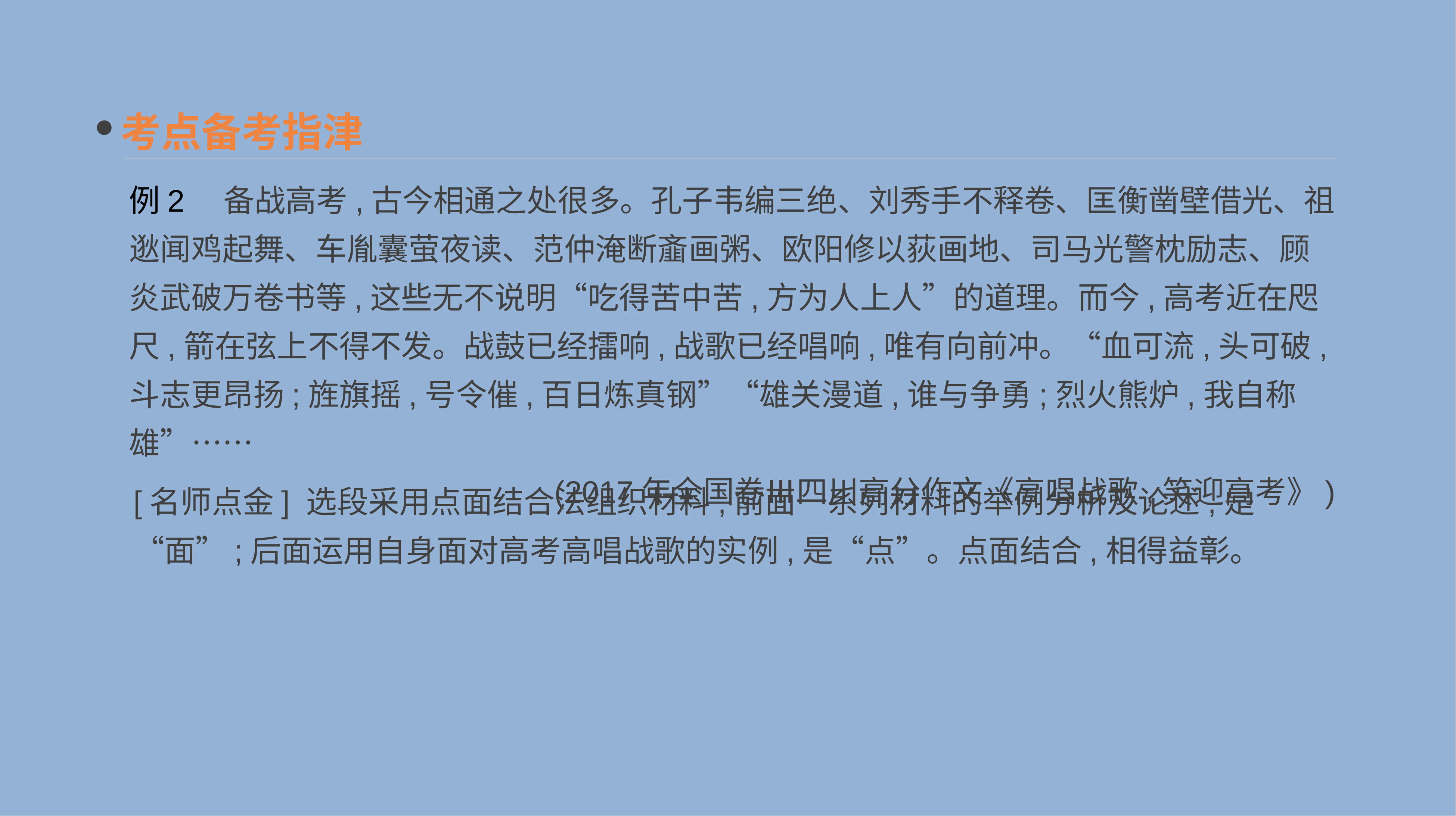

考点备考指津

例2　备战高考,古今相通之处很多。孔子韦编三绝、刘秀手不释卷、匡衡凿壁借光、祖逖闻鸡起舞、车胤囊萤夜读、范仲淹断齑画粥、欧阳修以荻画地、司马光警枕励志、顾炎武破万卷书等,这些无不说明“吃得苦中苦,方为人上人”的道理。而今,高考近在咫尺,箭在弦上不得不发。战鼓已经擂响,战歌已经唱响,唯有向前冲。“血可流,头可破,斗志更昂扬;旌旗摇,号令催,百日炼真钢”“雄关漫道,谁与争勇;烈火熊炉,我自称雄”……
(2017年全国卷Ⅲ四川高分作文《高唱战歌,笑迎高考》)

[名师点金] 选段采用点面结合法组织材料,前面一系列材料的举例分析及论述,是“面”;后面运用自身面对高考高唱战歌的实例,是“点”。点面结合,相得益彰。